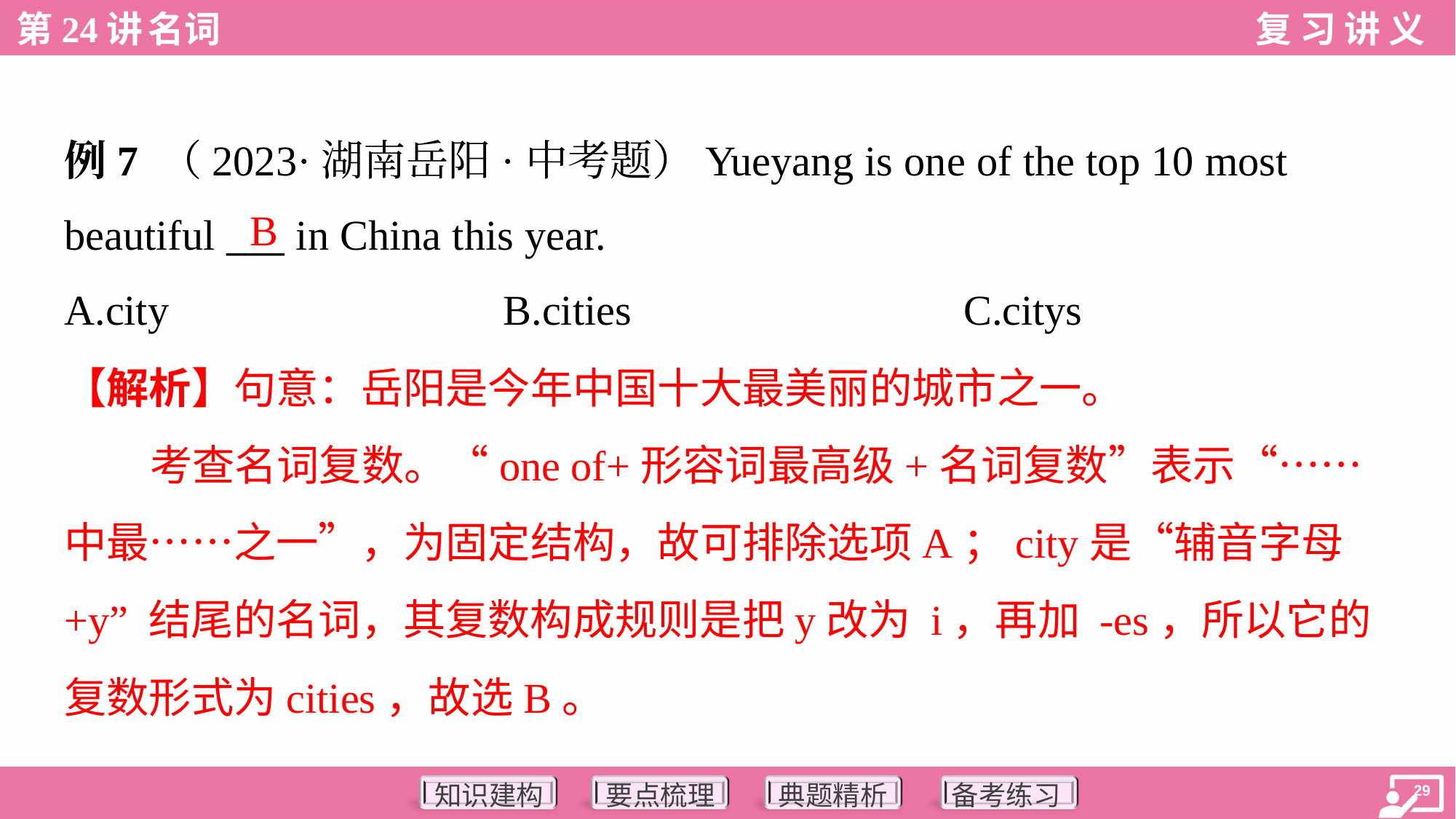

例7 （2023·湖南岳阳·中考题）Yueyang is one of the top 10 most
beautiful ___ in China this year.
B
A.city	B.cities	C.citys
【解析】句意：岳阳是今年中国十大最美丽的城市之一。
考查名词复数。“one of+形容词最高级+名词复数”表示“……中最……之一”，为固定结构，故可排除选项A；city是“辅音字母+y” 结尾的名词，其复数构成规则是把y改为 i，再加 -es，所以它的复数形式为cities，故选B。